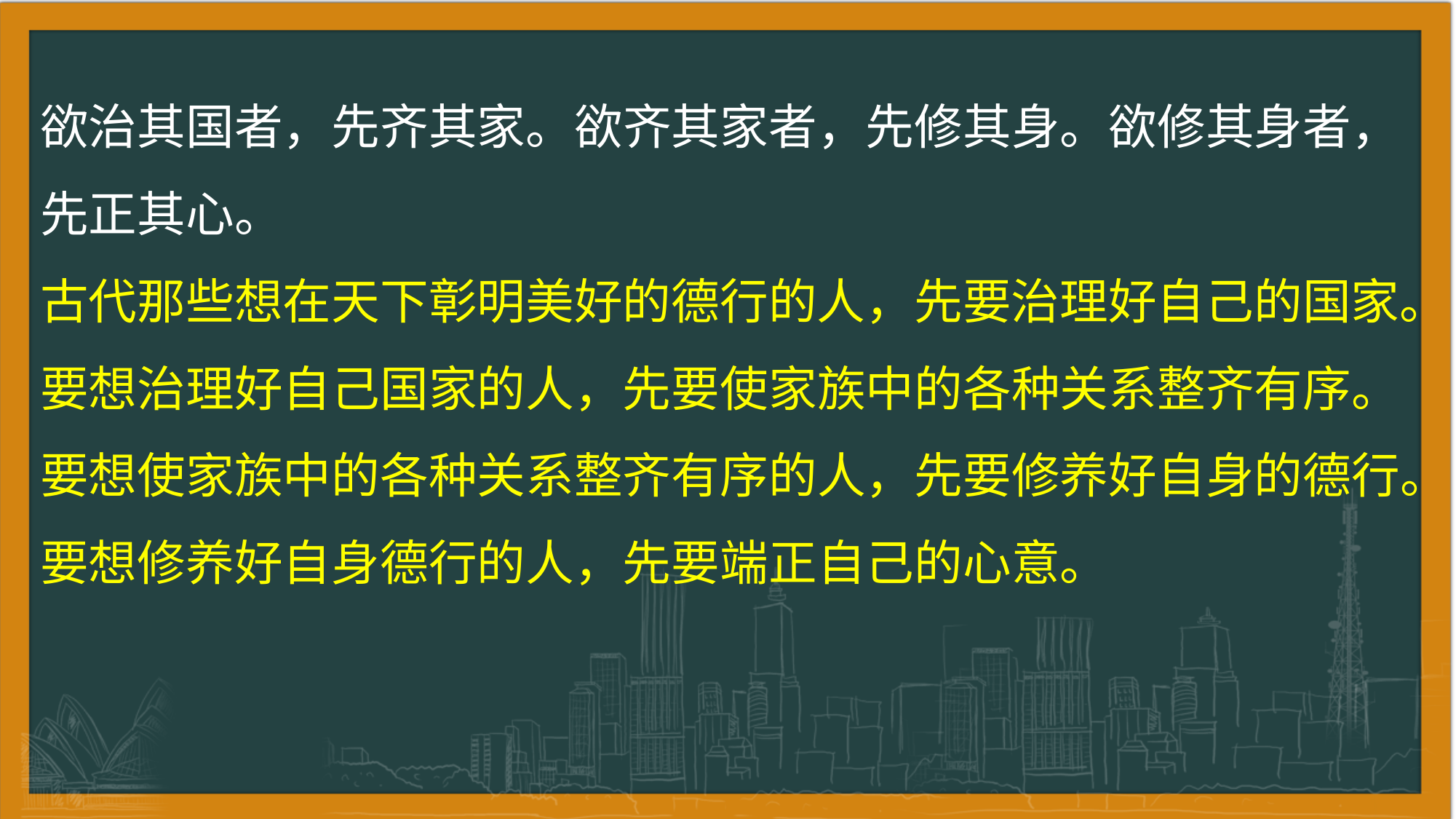

欲治其国者，先齐其家。欲齐其家者，先修其身。欲修其身者，先正其心。
古代那些想在天下彰明美好的德行的人，先要治理好自己的国家。要想治理好自己国家的人，先要使家族中的各种关系整齐有序。要想使家族中的各种关系整齐有序的人，先要修养好自身的德行。要想修养好自身德行的人，先要端正自己的心意。